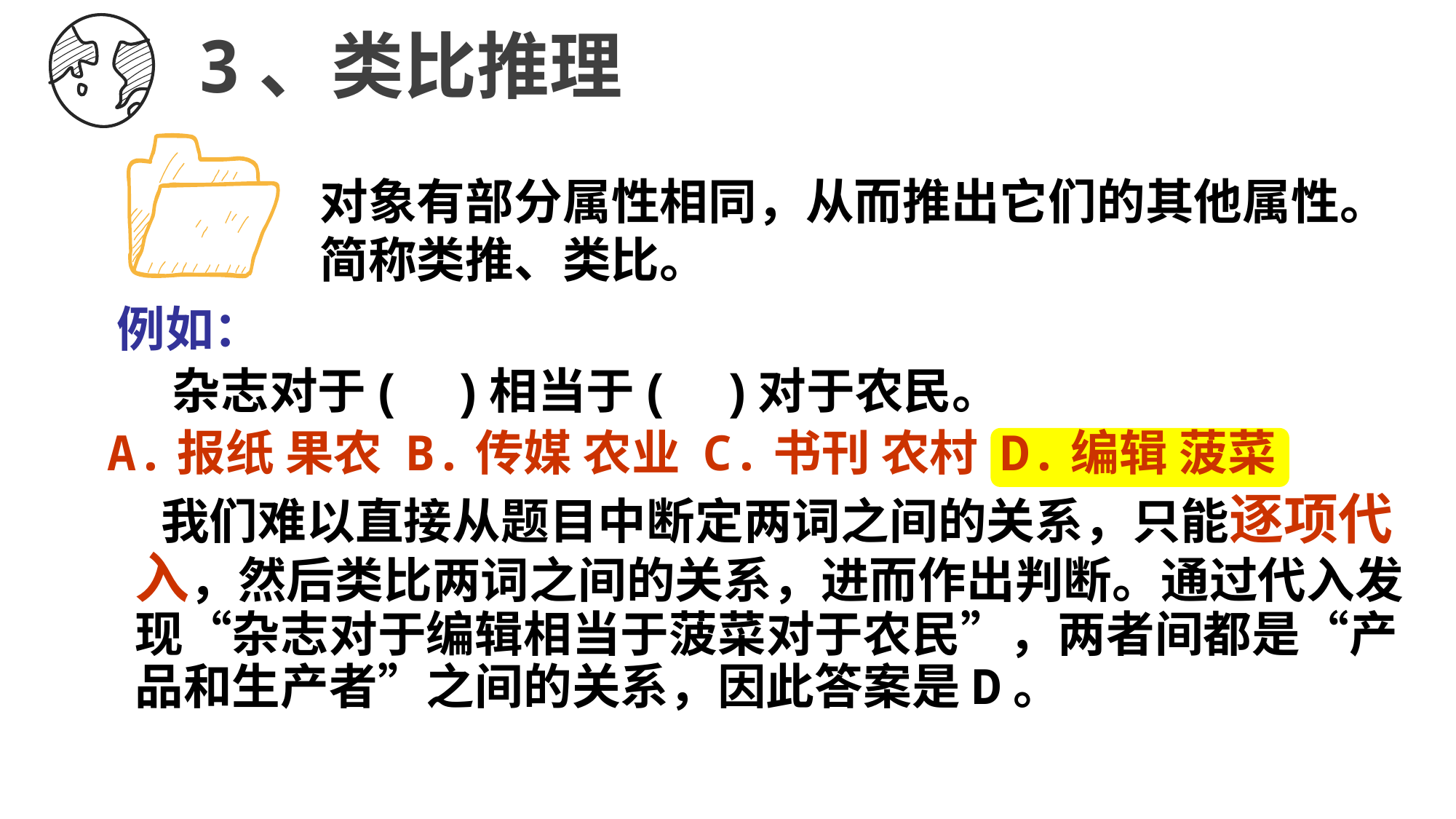

3、类比推理

对象有部分属性相同，从而推出它们的其他属性。简称类推、类比。

 例如：
      杂志对于(     )相当于(     )对于农民。
 A.报纸 果农 B.传媒 农业 C.书刊 农村 D.编辑 菠菜
     我们难以直接从题目中断定两词之间的关系，只能逐项代入，然后类比两词之间的关系，进而作出判断。通过代入发现“杂志对于编辑相当于菠菜对于农民”，两者间都是“产品和生产者”之间的关系，因此答案是D。